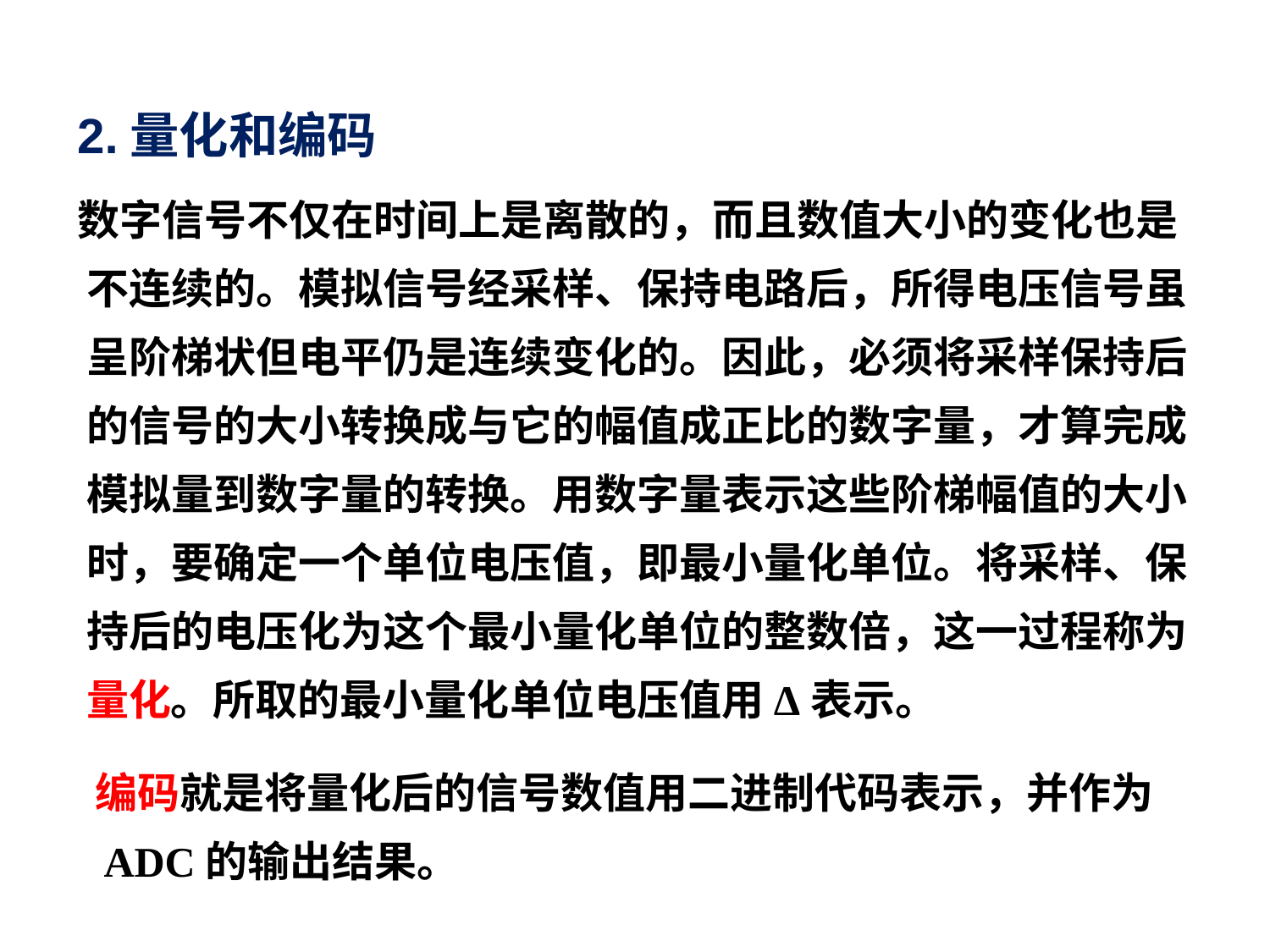

2.量化和编码
   数字信号不仅在时间上是离散的，而且数值大小的变化也是不连续的。模拟信号经采样、保持电路后，所得电压信号虽呈阶梯状但电平仍是连续变化的。因此，必须将采样保持后的信号的大小转换成与它的幅值成正比的数字量，才算完成模拟量到数字量的转换。用数字量表示这些阶梯幅值的大小时，要确定一个单位电压值，即最小量化单位。将采样、保持后的电压化为这个最小量化单位的整数倍，这一过程称为量化。所取的最小量化单位电压值用Δ表示。
   编码就是将量化后的信号数值用二进制代码表示，并作为ADC的输出结果。